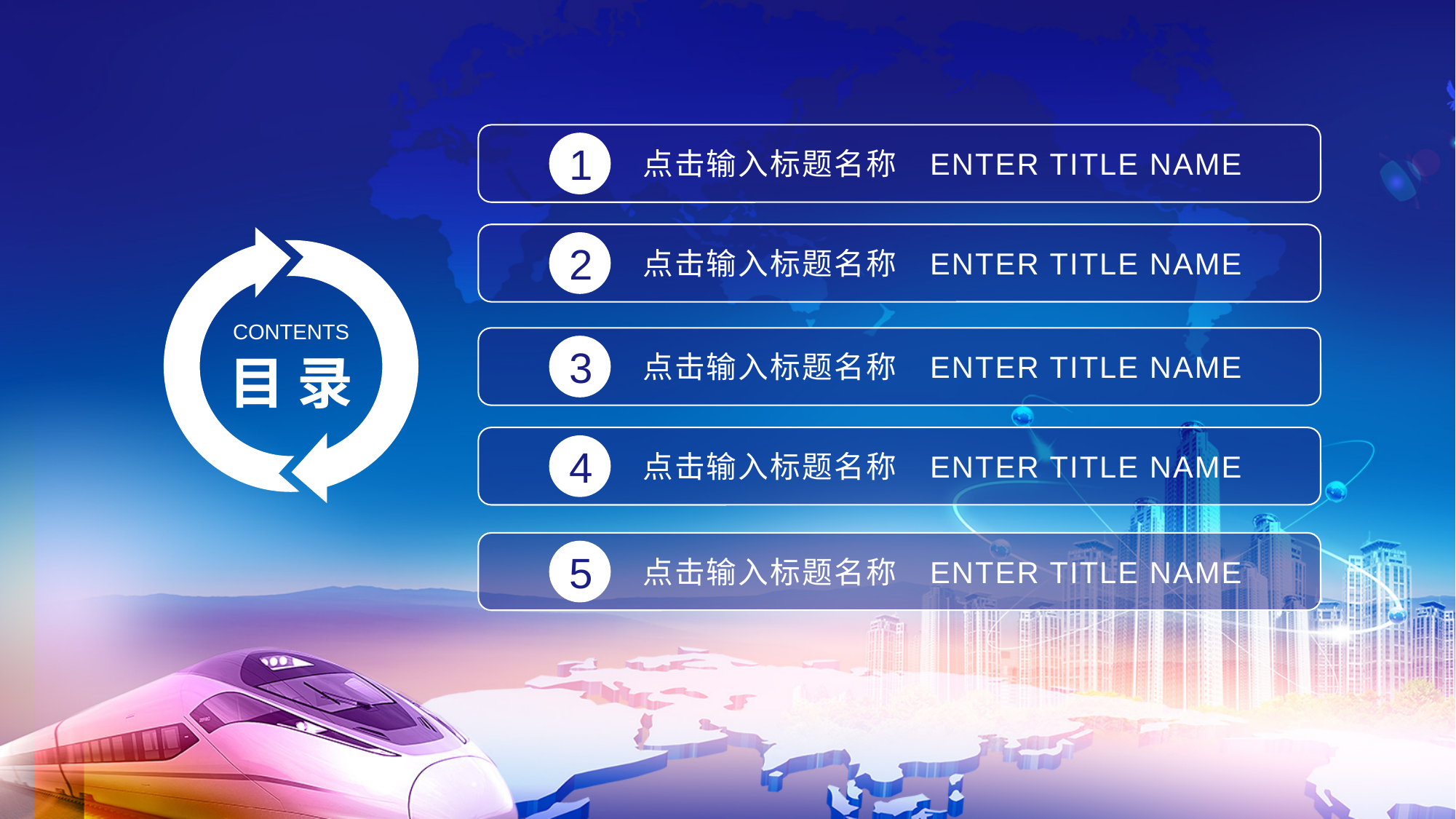

1
点击输入标题名称   ENTER TITLE NAME

2
点击输入标题名称   ENTER TITLE NAME
CONTENTS

3
目 录
点击输入标题名称   ENTER TITLE NAME

4
点击输入标题名称   ENTER TITLE NAME

5
点击输入标题名称   ENTER TITLE NAME